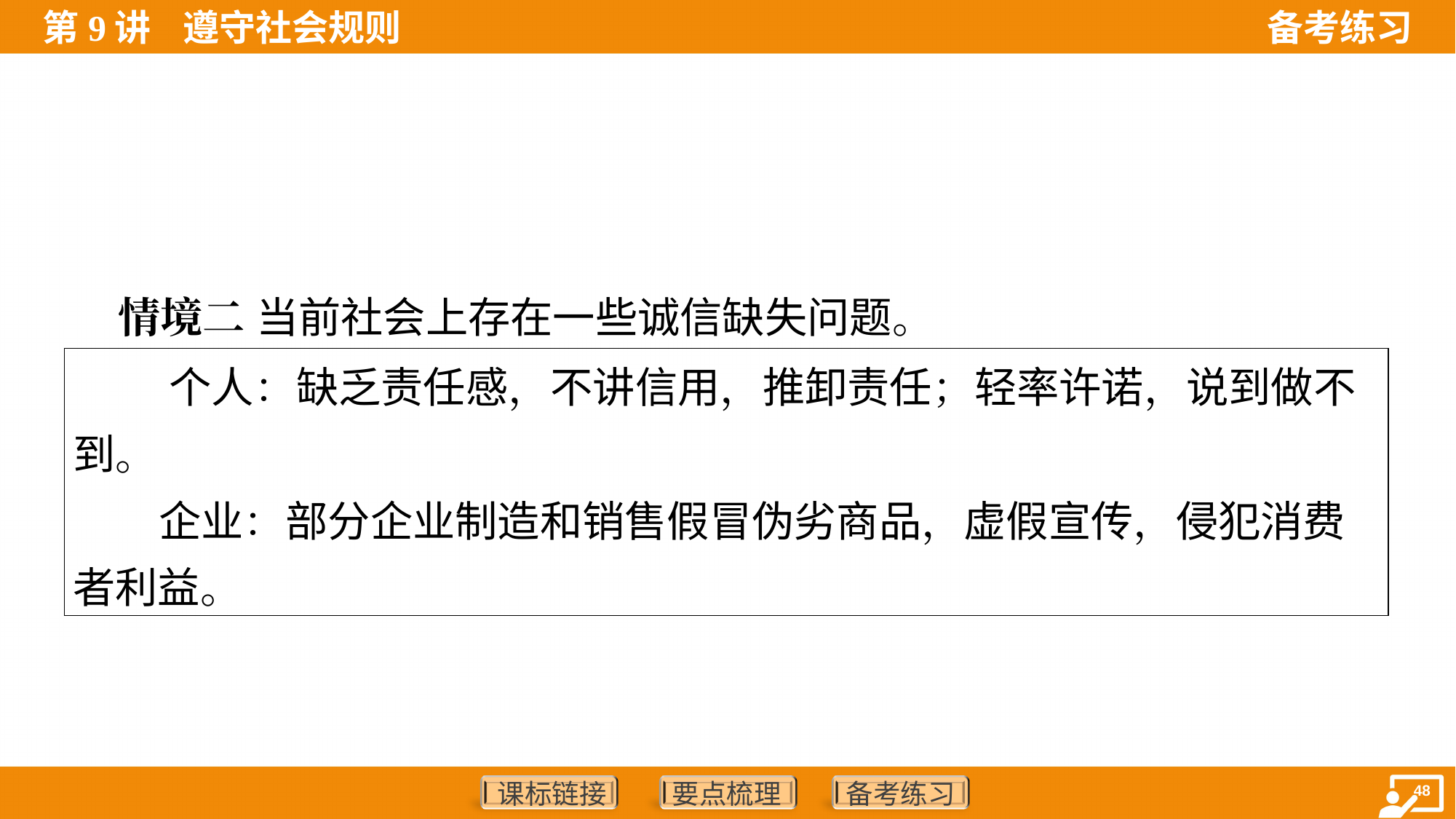

情境二 当前社会上存在一些诚信缺失问题。
| 个人：缺乏责任感，不讲信用，推卸责任；轻率许诺，说到做不到。 企业：部分企业制造和销售假冒伪劣商品，虚假宣传，侵犯消费者利益。 |
| --- |